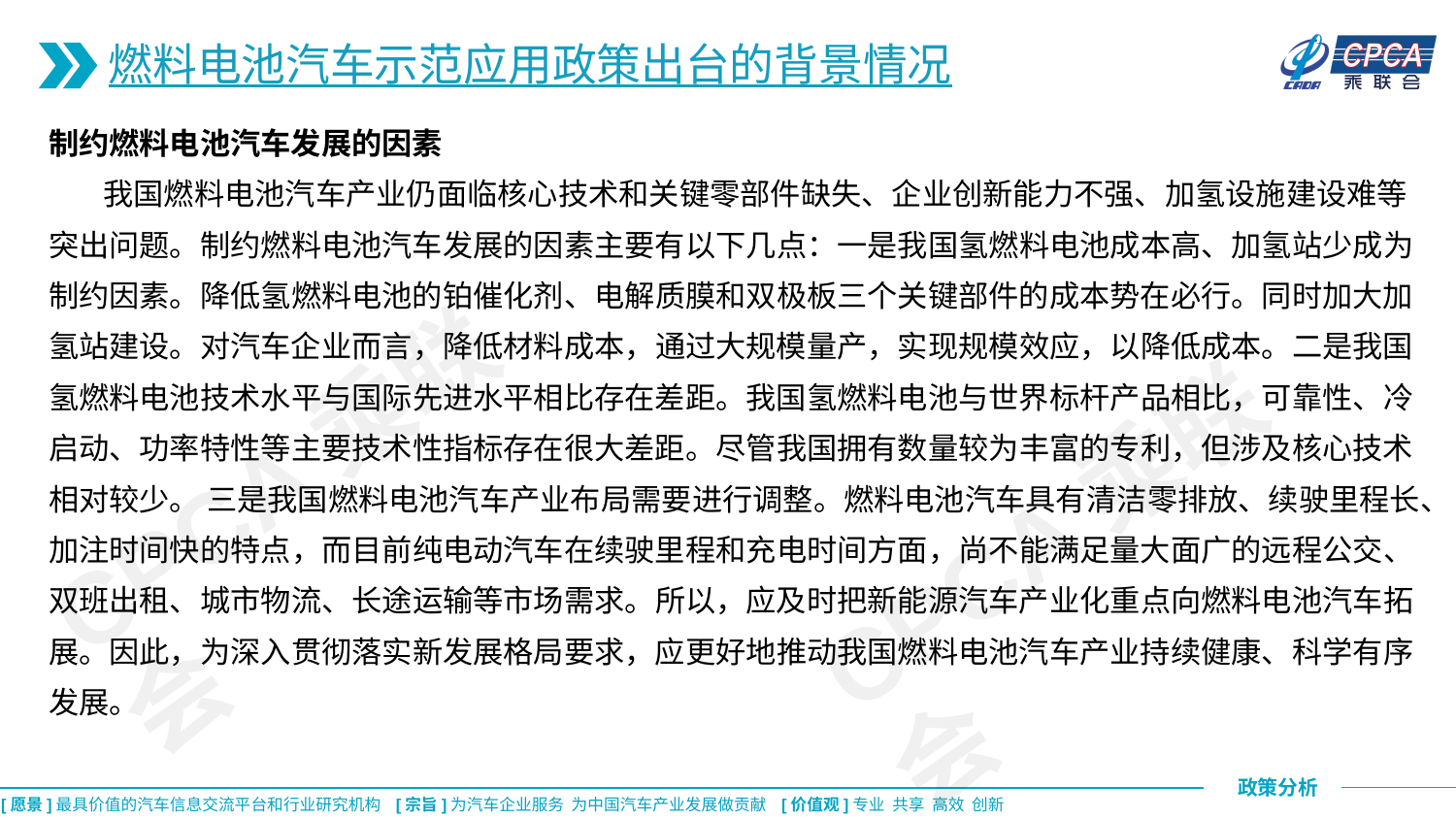

燃料电池汽车示范应用政策出台的背景情况
制约燃料电池汽车发展的因素
       我国燃料电池汽车产业仍面临核心技术和关键零部件缺失、企业创新能力不强、加氢设施建设难等突出问题。制约燃料电池汽车发展的因素主要有以下几点：一是我国氢燃料电池成本高、加氢站少成为制约因素。降低氢燃料电池的铂催化剂、电解质膜和双极板三个关键部件的成本势在必行。同时加大加氢站建设。对汽车企业而言，降低材料成本，通过大规模量产，实现规模效应，以降低成本。二是我国氢燃料电池技术水平与国际先进水平相比存在差距。我国氢燃料电池与世界标杆产品相比，可靠性、冷启动、功率特性等主要技术性指标存在很大差距。尽管我国拥有数量较为丰富的专利，但涉及核心技术相对较少。 三是我国燃料电池汽车产业布局需要进行调整。燃料电池汽车具有清洁零排放、续驶里程长、加注时间快的特点，而目前纯电动汽车在续驶里程和充电时间方面，尚不能满足量大面广的远程公交、双班出租、城市物流、长途运输等市场需求。所以，应及时把新能源汽车产业化重点向燃料电池汽车拓展。因此，为深入贯彻落实新发展格局要求，应更好地推动我国燃料电池汽车产业持续健康、科学有序发展。
CPCA乘联会
CPCA乘联会